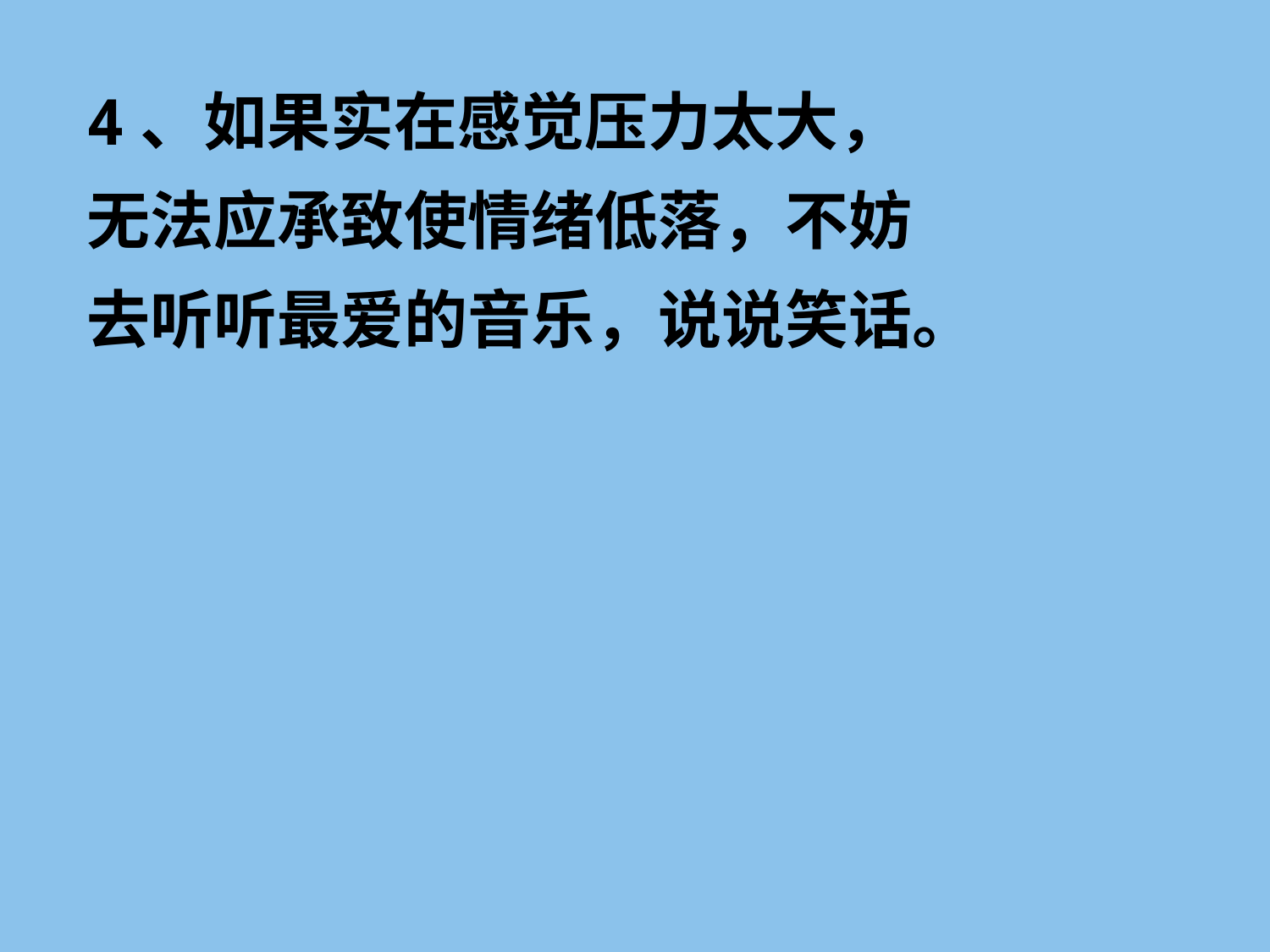

4、如果实在感觉压力太大，无法应承致使情绪低落，不妨去听听最爱的音乐，说说笑话。